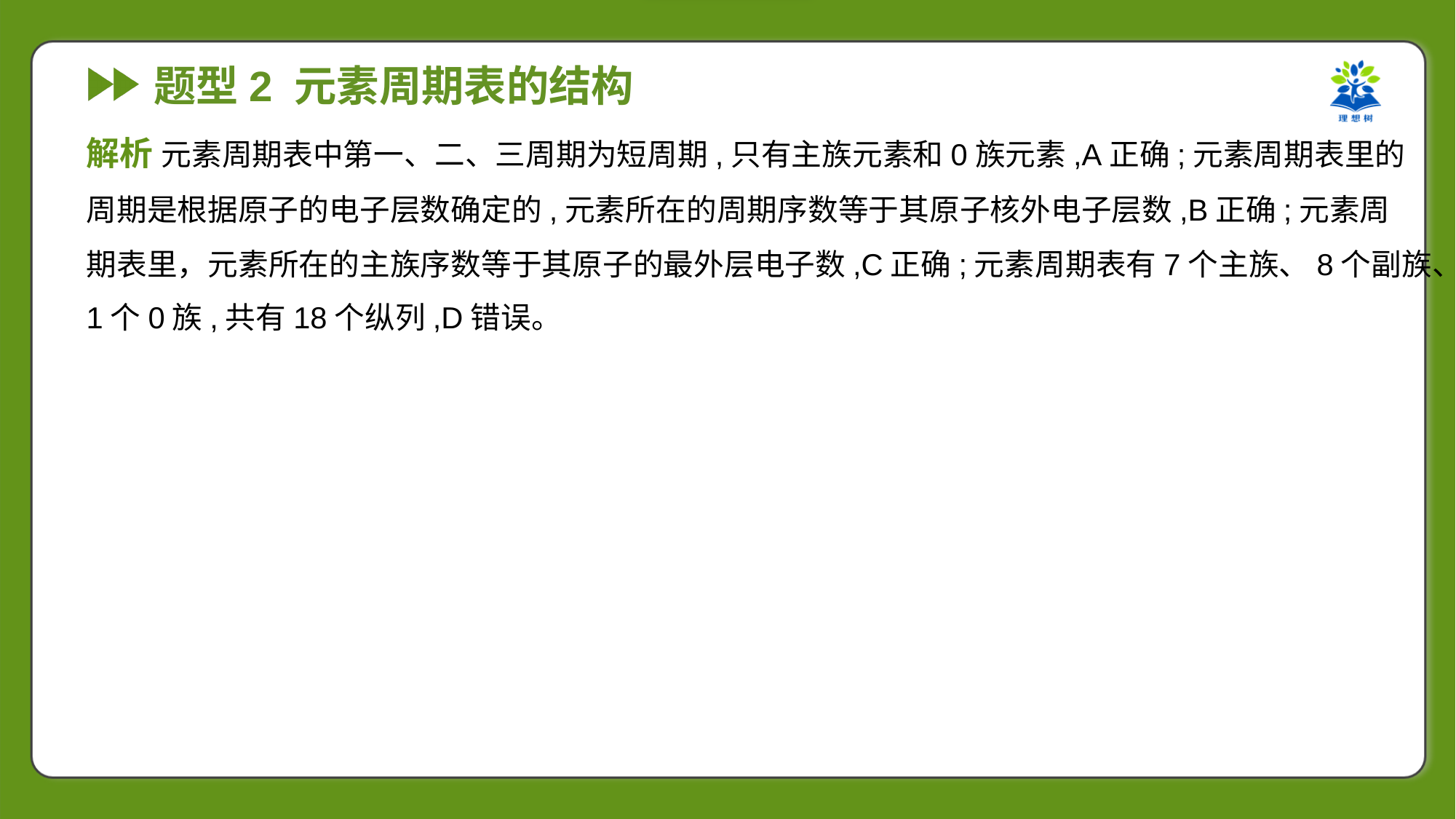

解析 元素周期表中第一、二、三周期为短周期,只有主族元素和0族元素,A正确;元素周期表里的
周期是根据原子的电子层数确定的,元素所在的周期序数等于其原子核外电子层数,B正确;元素周
期表里，元素所在的主族序数等于其原子的最外层电子数,C正确;元素周期表有7个主族、8个副族、
1个0族,共有18个纵列,D错误。